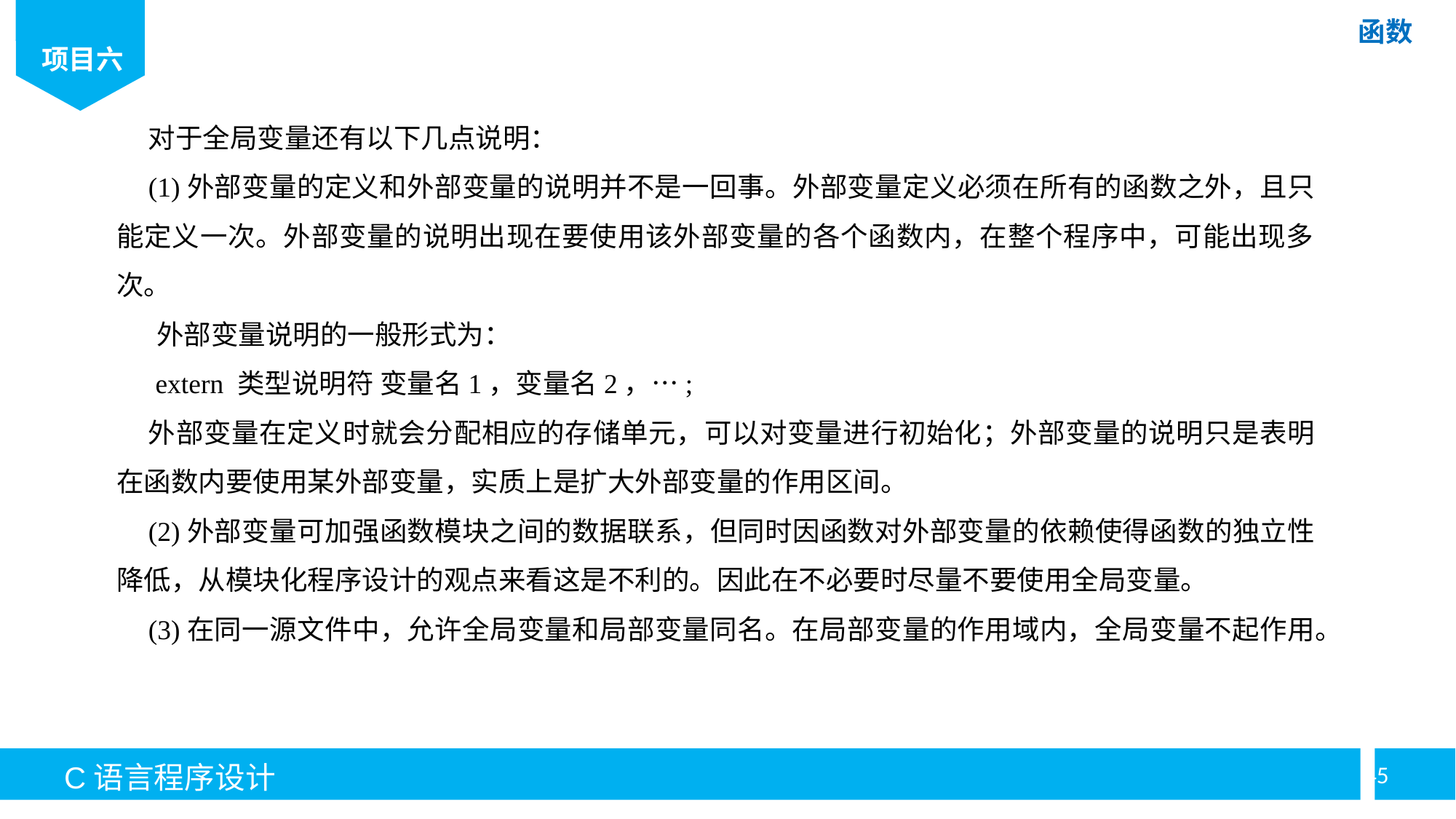

对于全局变量还有以下几点说明：
(1)外部变量的定义和外部变量的说明并不是一回事。外部变量定义必须在所有的函数之外，且只能定义一次。外部变量的说明出现在要使用该外部变量的各个函数内，在整个程序中，可能出现多次。
外部变量说明的一般形式为：
 extern 类型说明符 变量名1，变量名2，…;
外部变量在定义时就会分配相应的存储单元，可以对变量进行初始化；外部变量的说明只是表明在函数内要使用某外部变量，实质上是扩大外部变量的作用区间。
(2)外部变量可加强函数模块之间的数据联系，但同时因函数对外部变量的依赖使得函数的独立性降低，从模块化程序设计的观点来看这是不利的。因此在不必要时尽量不要使用全局变量。
(3)在同一源文件中，允许全局变量和局部变量同名。在局部变量的作用域内，全局变量不起作用。